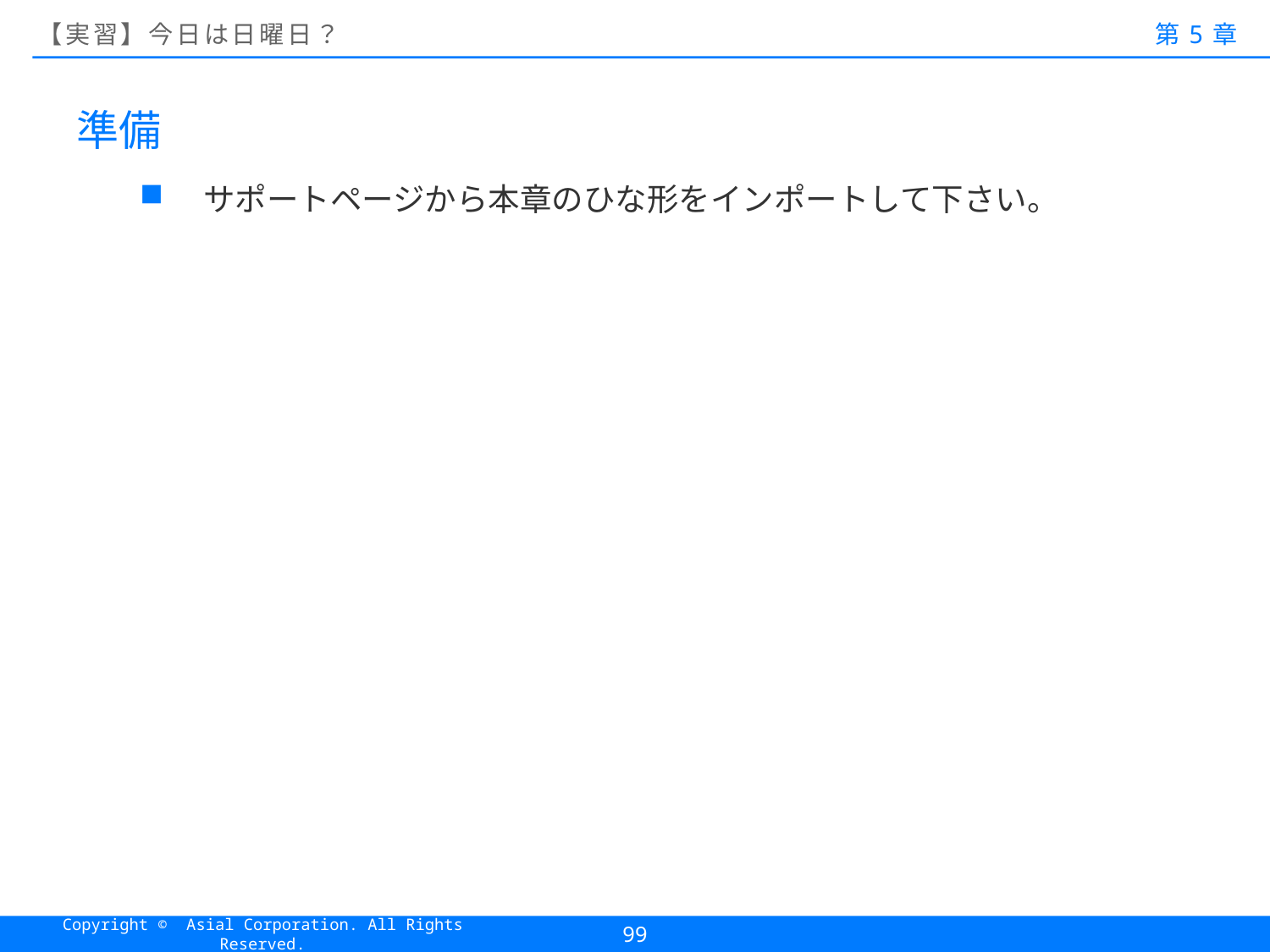

# 【実習】今日は日曜日？
第5章
準備
サポートページから本章のひな形をインポートして下さい。

99